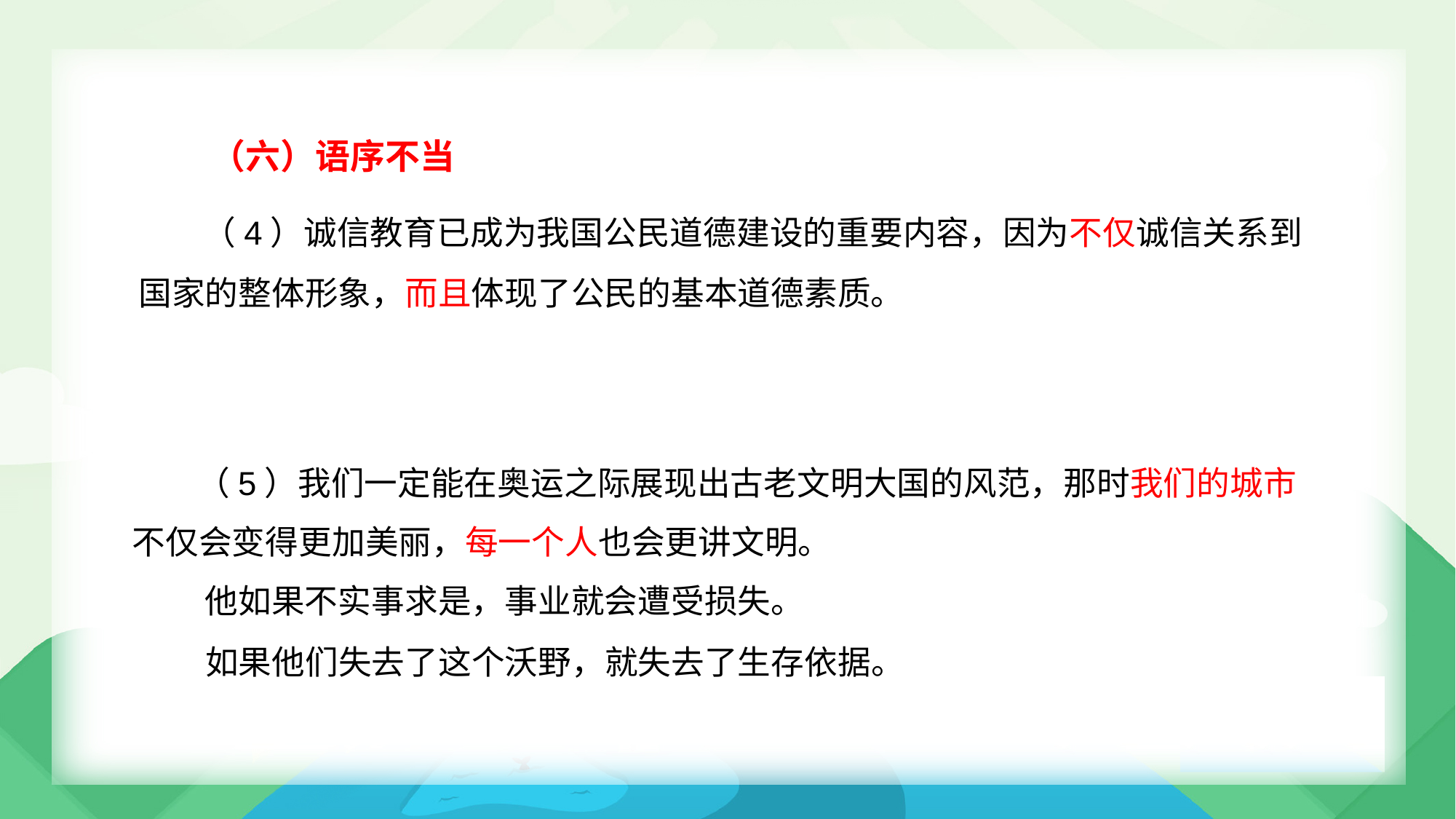

（六）语序不当
（4）诚信教育已成为我国公民道德建设的重要内容，因为不仅诚信关系到
国家的整体形象，而且体现了公民的基本道德素质。
（5）我们一定能在奥运之际展现出古老文明大国的风范，那时我们的城市
不仅会变得更加美丽，每一个人也会更讲文明。
他如果不实事求是，事业就会遭受损失。
如果他们失去了这个沃野，就失去了生存依据。